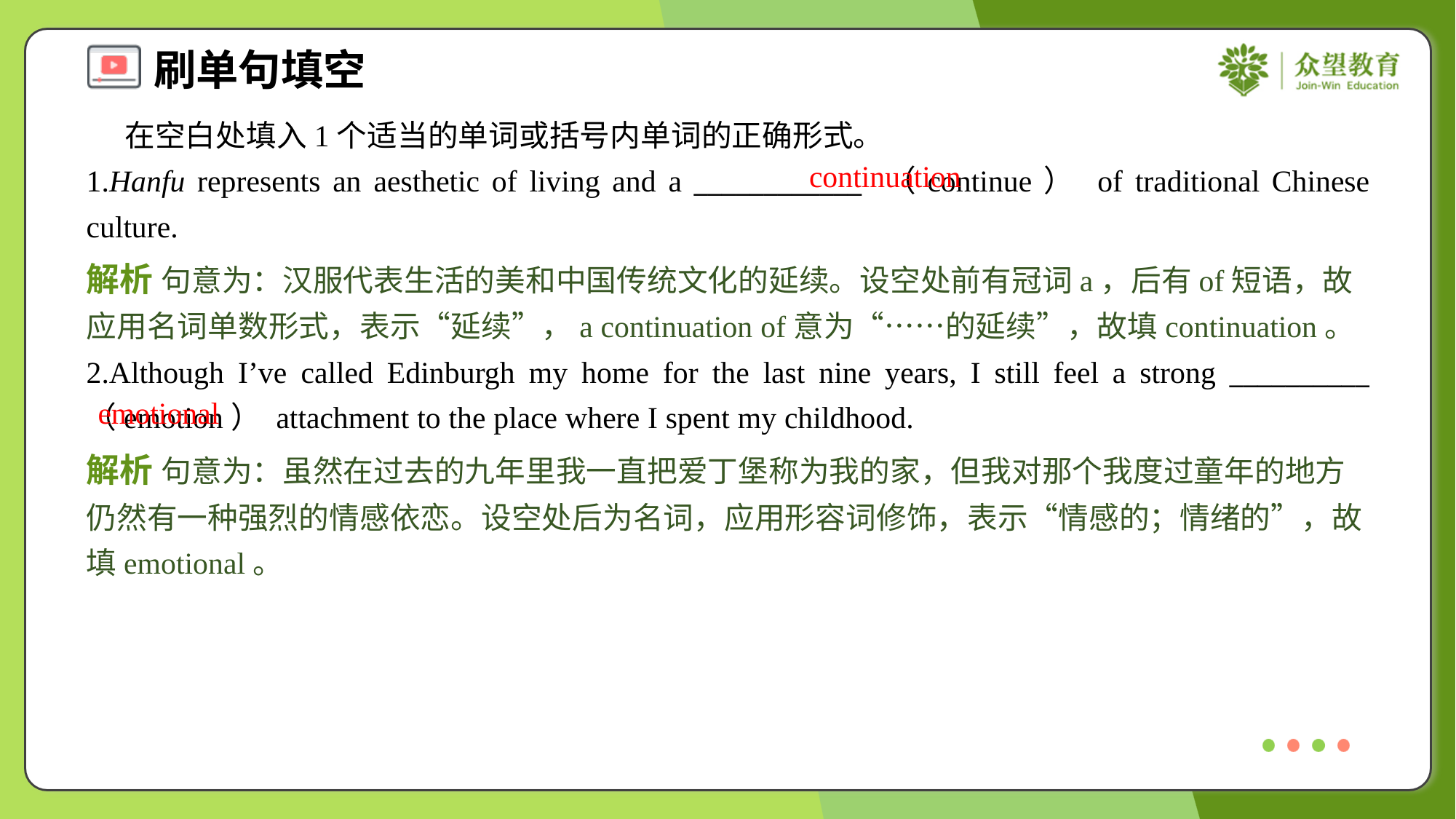

在空白处填入1个适当的单词或括号内单词的正确形式。
1.Hanfu represents an aesthetic of living and a ____________ （continue） of traditional Chinese culture.
continuation
解析 句意为：汉服代表生活的美和中国传统文化的延续。设空处前有冠词a，后有of短语，故应用名词单数形式，表示“延续”，a continuation of意为“……的延续”，故填continuation。
2.Although I’ve called Edinburgh my home for the last nine years, I still feel a strong __________ （emotion） attachment to the place where I spent my childhood.
emotional
解析 句意为：虽然在过去的九年里我一直把爱丁堡称为我的家，但我对那个我度过童年的地方仍然有一种强烈的情感依恋。设空处后为名词，应用形容词修饰，表示“情感的；情绪的”，故填emotional。